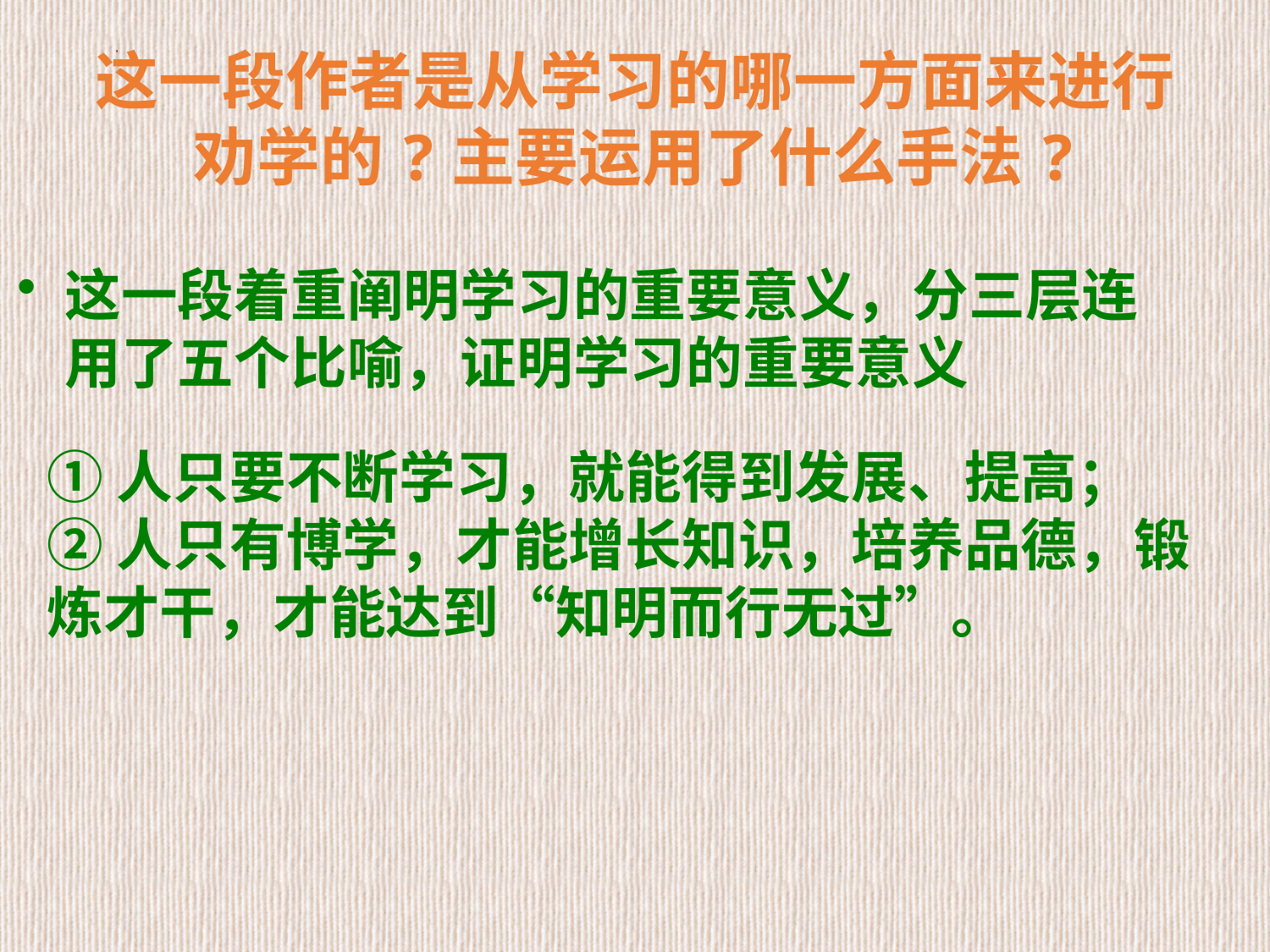

# 这一段作者是从学习的哪一方面来进行劝学的?主要运用了什么手法?
这一段着重阐明学习的重要意义，分三层连用了五个比喻，证明学习的重要意义
①人只要不断学习，就能得到发展、提高；
②人只有博学，才能增长知识，培养品德，锻炼才干，才能达到“知明而行无过”。